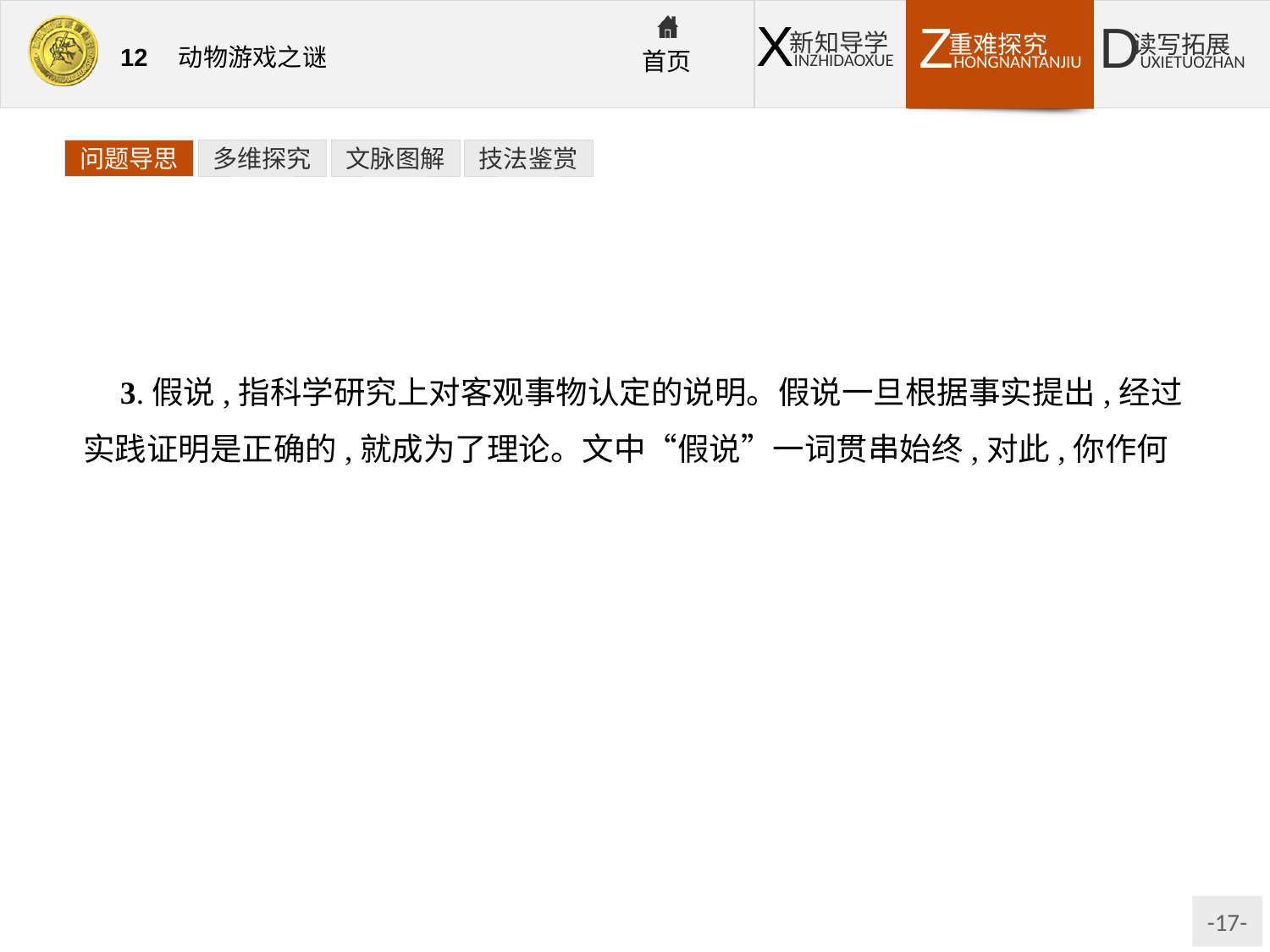

问题导思
多维探究
文脉图解
技法鉴赏
3.假说,指科学研究上对客观事物认定的说明。假说一旦根据事实提出,经过实践证明是正确的,就成为了理论。文中“假说”一词贯串始终,对此,你作何理解?
提示:科学家们虽然对动物的游戏提出了各自的观点,也找出了一些能支持自己观点的依据,但鉴于科学的结论需要时间的考验和实践的支持,科学也是不断发展的,因此,书中的各种观点作者都冠以“假说”,这更体现了科学家们严谨的治学精神。